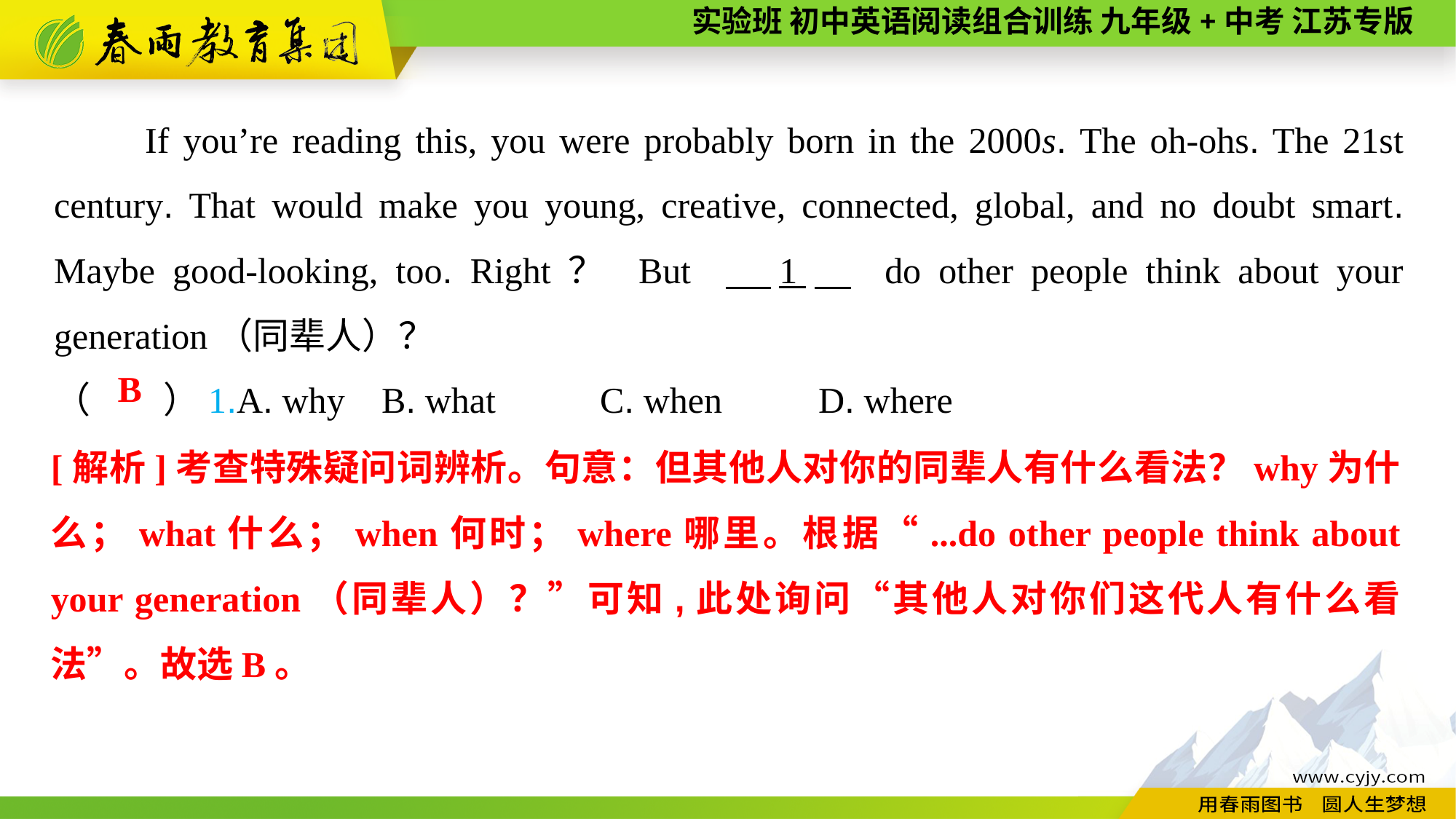

If you’re reading this, you were probably born in the 2000s. The oh-ohs. The 21st century. That would make you young, creative, connected, global, and no doubt smart. Maybe good-looking, too. Right？ But 　1　 do other people think about your generation（同辈人）？
（　　）1.A. why	B. what	C. when	D. where
B
[解析]考查特殊疑问词辨析。句意：但其他人对你的同辈人有什么看法？why为什么；what什么；when何时；where哪里。根据“...do other people think about your generation（同辈人）？”可知,此处询问“其他人对你们这代人有什么看法”。故选B。